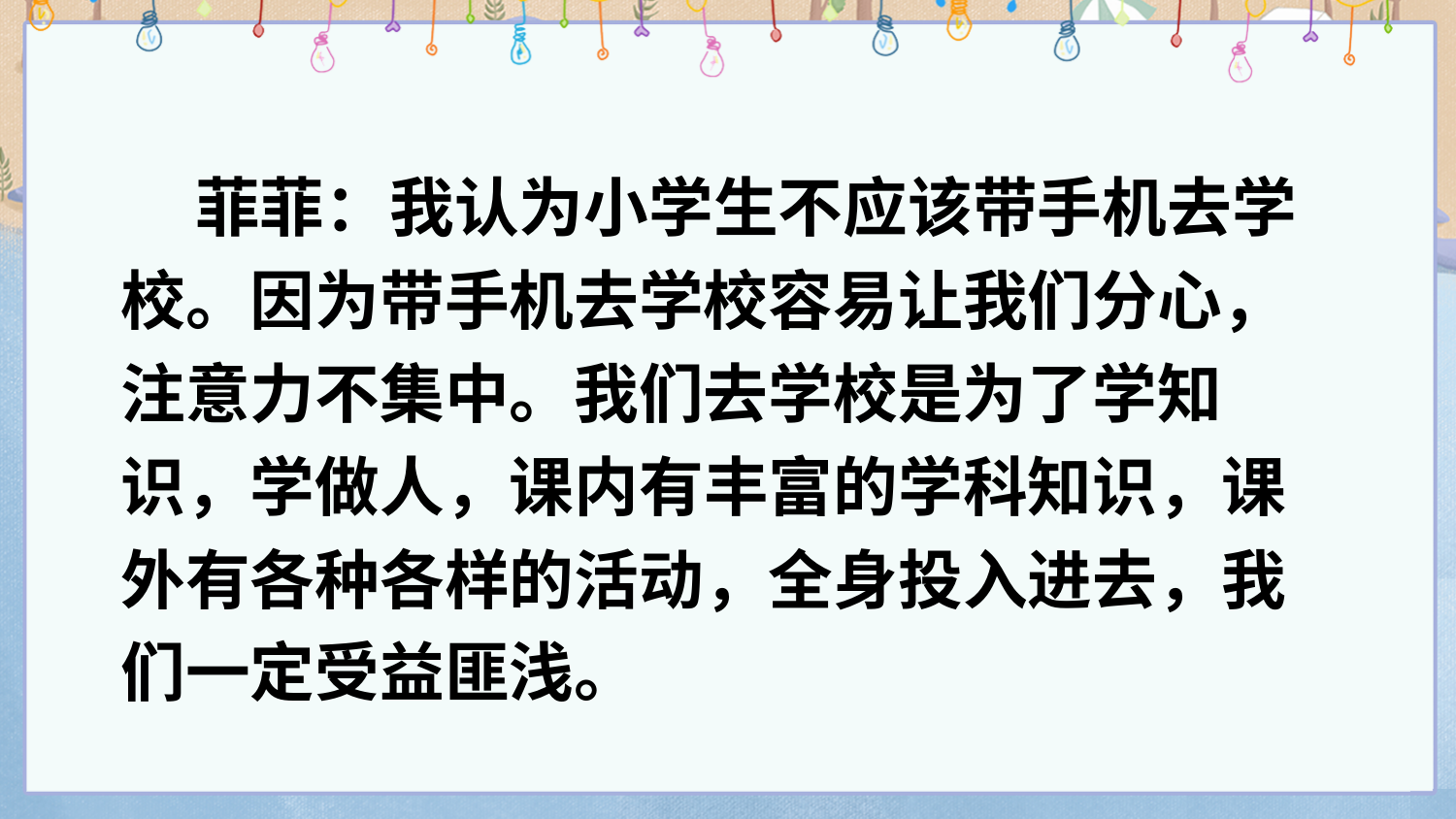

菲菲：我认为小学生不应该带手机去学校。因为带手机去学校容易让我们分心，注意力不集中。我们去学校是为了学知识，学做人，课内有丰富的学科知识，课外有各种各样的活动，全身投入进去，我们一定受益匪浅。